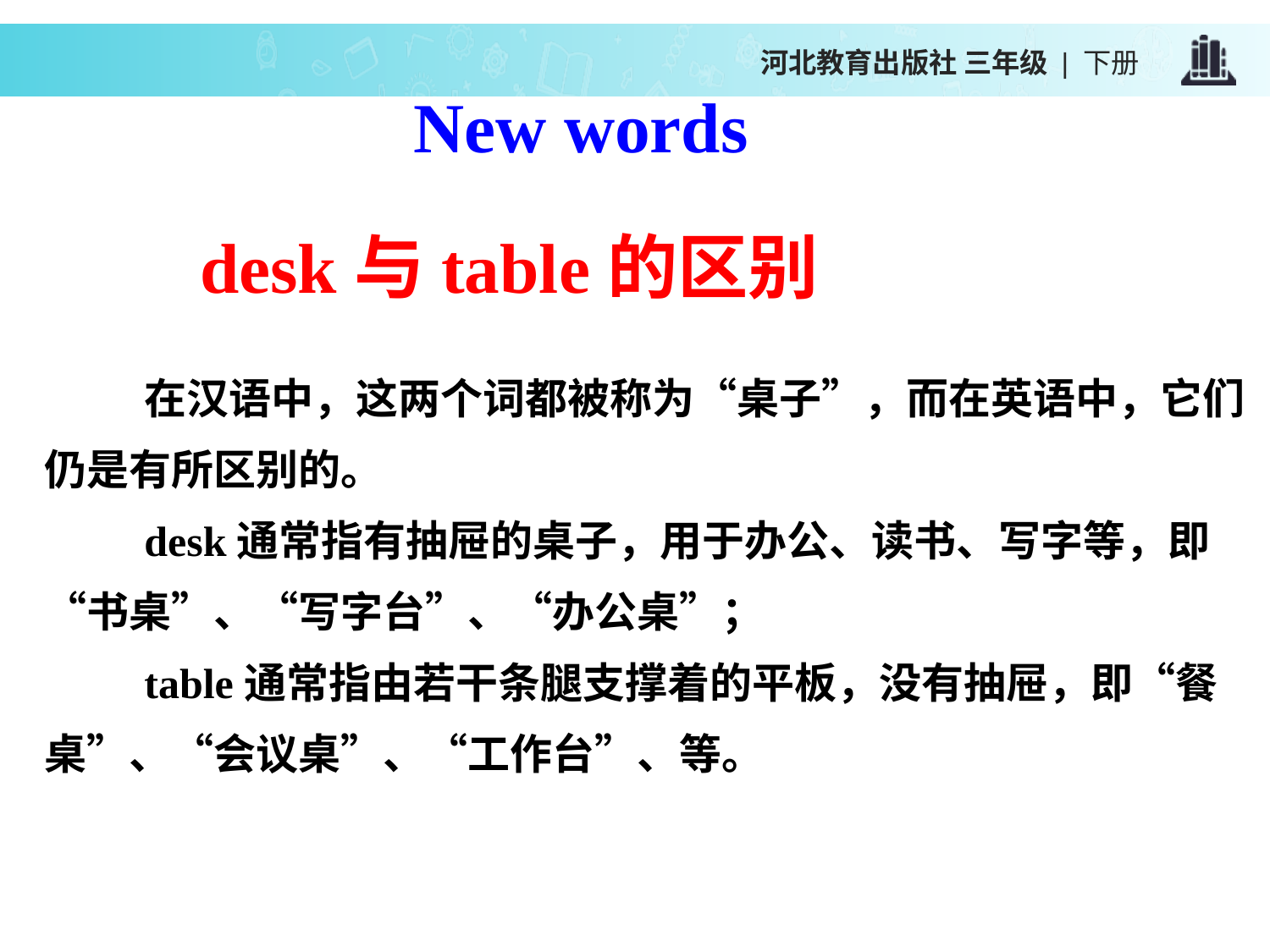

河北教育出版社 三年级 | 下册
New words
　desk与table的区别
在汉语中，这两个词都被称为“桌子”，而在英语中，它们仍是有所区别的。
desk通常指有抽屉的桌子，用于办公、读书、写字等，即“书桌”、“写字台”、“办公桌”；
table通常指由若干条腿支撑着的平板，没有抽屉，即“餐桌”、“会议桌”、“工作台”、等。